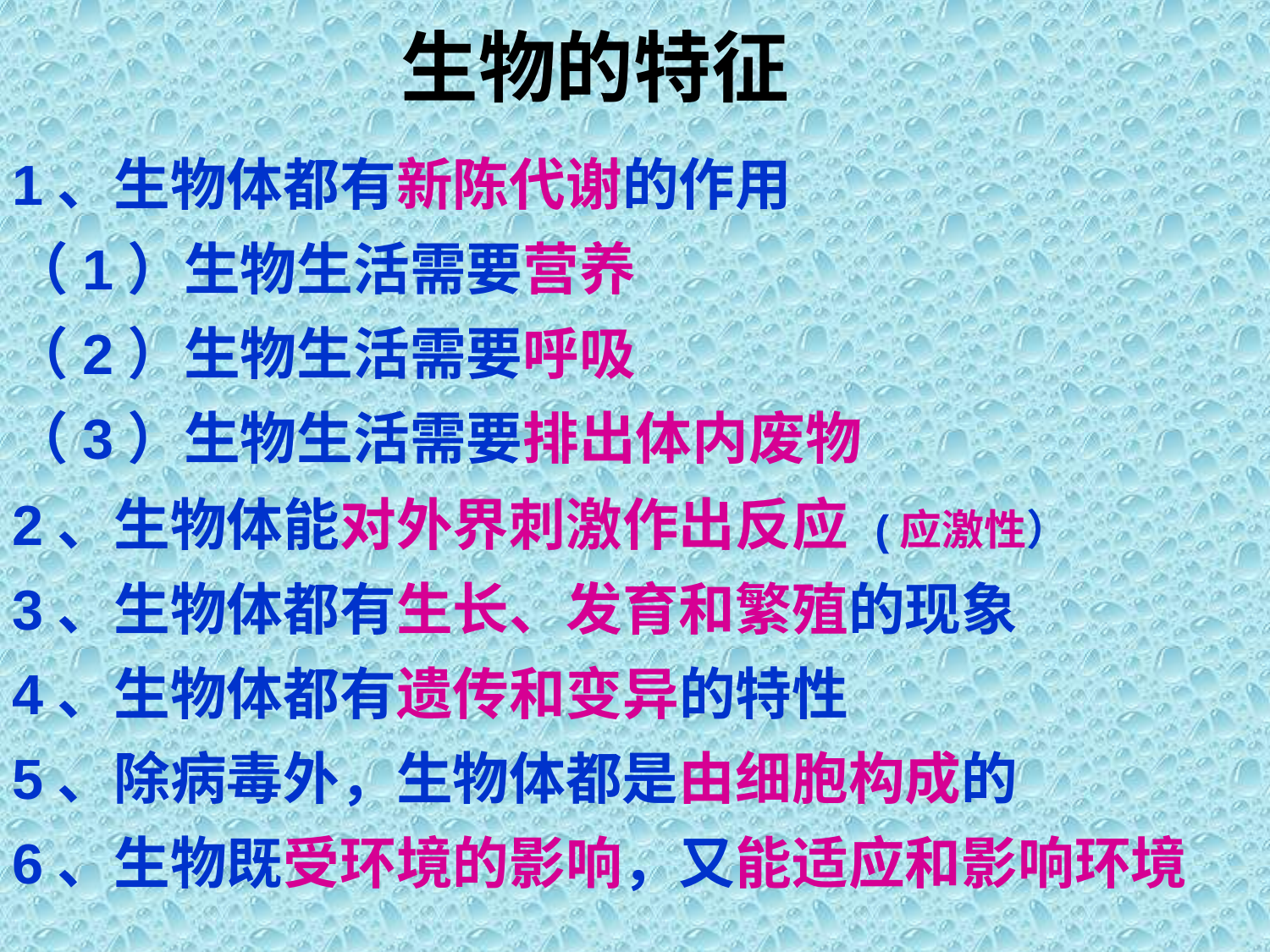

# 生物的特征
1、生物体都有新陈代谢的作用
（1）生物生活需要营养
（2）生物生活需要呼吸
（3）生物生活需要排出体内废物

2、生物体能对外界刺激作出反应 (应激性）
3、生物体都有生长、发育和繁殖的现象
4、生物体都有遗传和变异的特性
5、除病毒外，生物体都是由细胞构成的
6、生物既受环境的影响，又能适应和影响环境